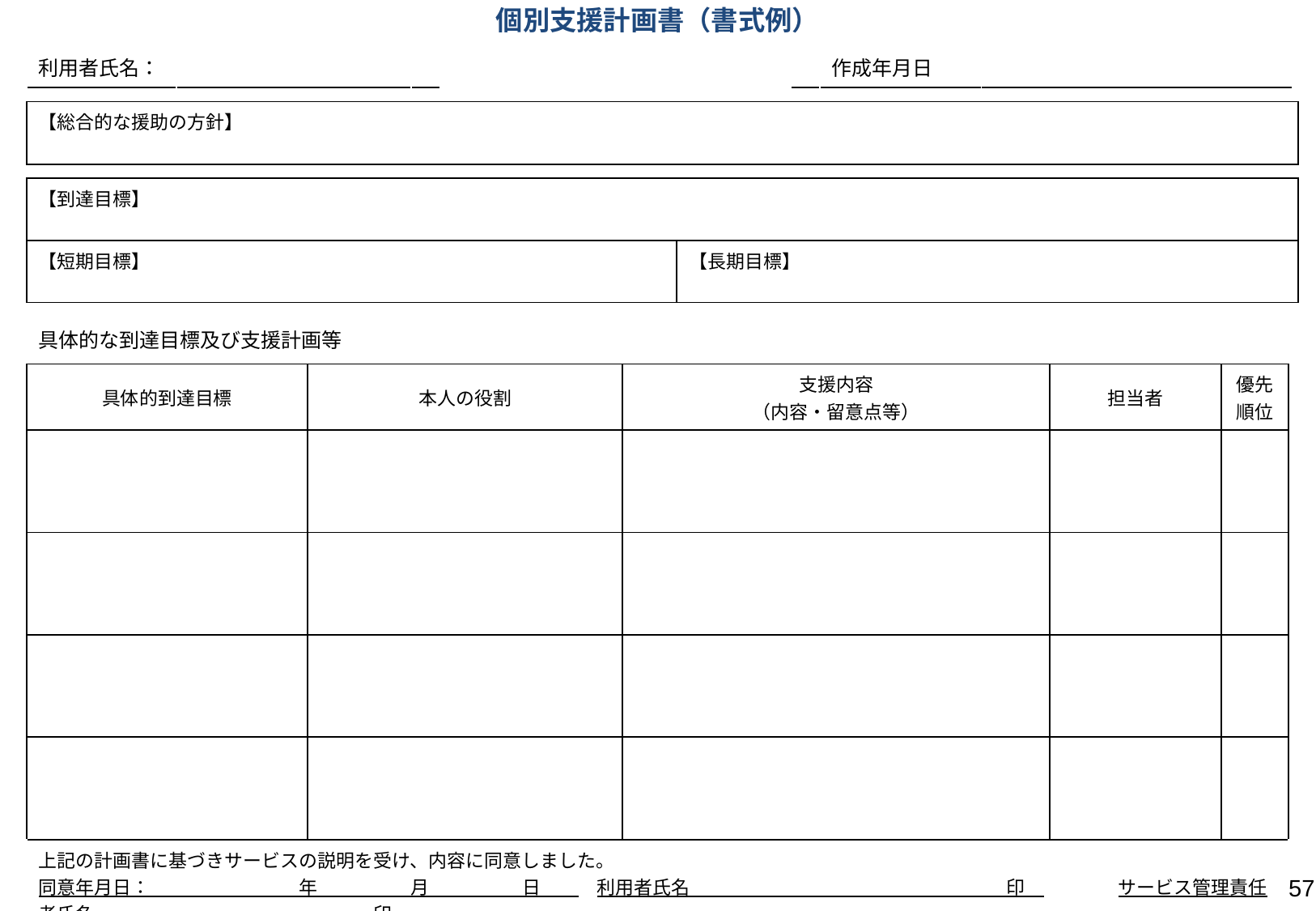

# 個別支援計画書（書式例）
| 利用者氏名： |  |  |  |  | 作成年月日 |  |
| --- | --- | --- | --- | --- | --- | --- |
| 【総合的な援助の方針】 |
| --- |
| 【到達目標】 |  |
| --- | --- |
| 【短期目標】 | 【長期目標】 |
具体的な到達目標及び支援計画等
| 具体的到達目標 | 本人の役割 | 支援内容 （内容・留意点等） | 担当者 | 優先順位 |
| --- | --- | --- | --- | --- |
|  |  |  |  |  |
|  |  |  |  |  |
|  |  |  |  |  |
|  |  |  |  |  |
| 上記の計画書に基づきサービスの説明を受け、内容に同意しました。 同意年月日：　　　　　　　　年　　　　　月　　　　　日　　　利用者氏名　　　　　　　　　　　　　　　　　印　　　　　サービス管理責任者氏名　　　　　　　　　　　　　　　印 |  |  |  |  |
57